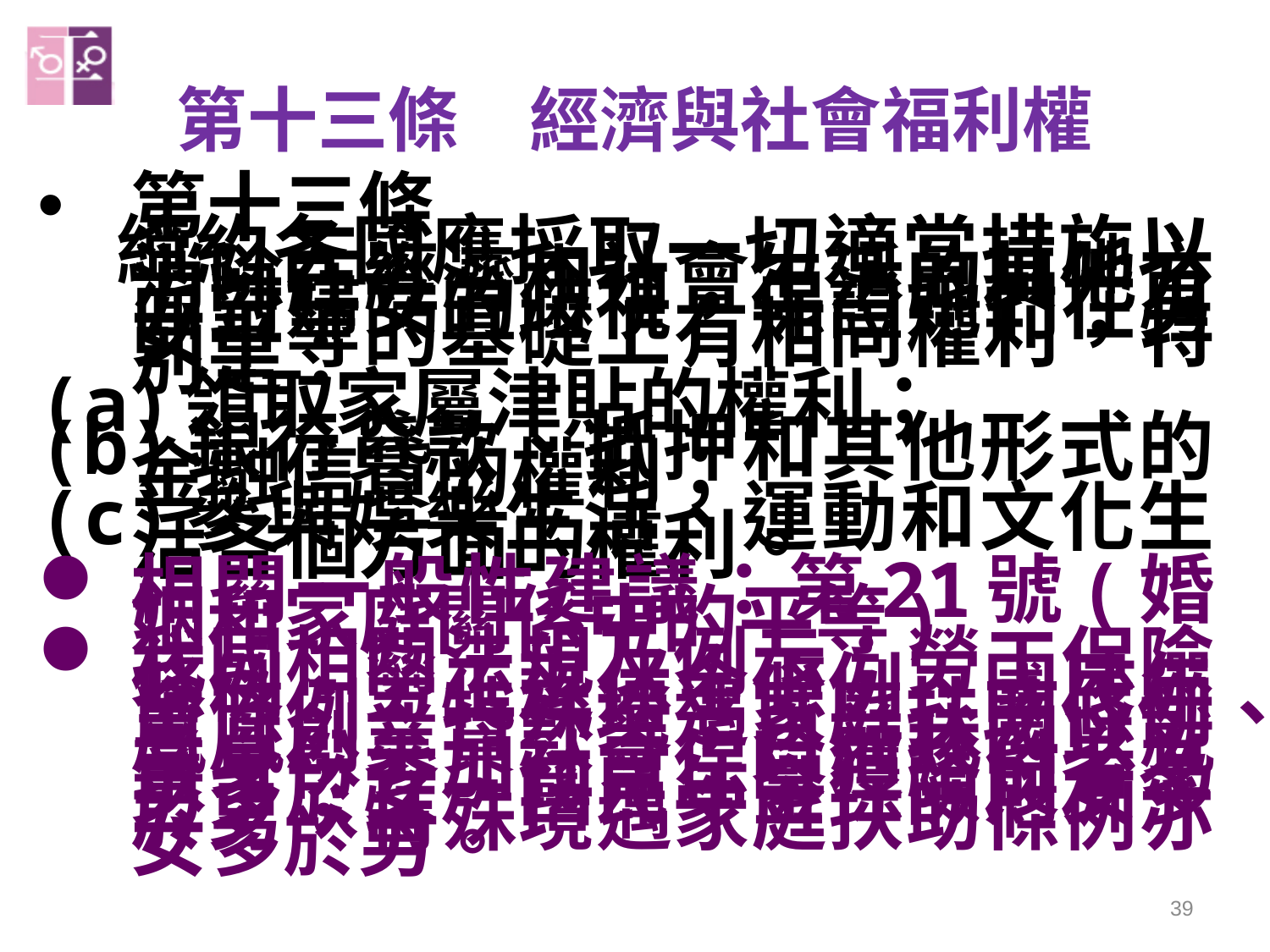

# 第十三條　經濟與社會福利權
第十三條
　締約各國應採取一切適當措施以消除在經濟和社會生活的其他方面對婦女的歧視，保證她們在男女平等的基礎上有相同權利，特別是：
(a)領取家屬津貼的權利；
(b)銀行貸款、抵押和其他形式的金融信貸的權利；
(c)參與娛樂生活、運動和文化生活各個方面的權利。
相關一般性建議：第21號(婚姻和家庭關係中的平等)
我國相關法規及例示：勞工保險條例、勞工退休金條例、國民年金條例、特殊境遇家庭扶助條例、鳳凰創業貸款等，目前我國以就業身份參加社會保險獲給付者為男多於女，國民年金保險則女多於男，特殊境遇家庭扶助條例亦女多於男。

39